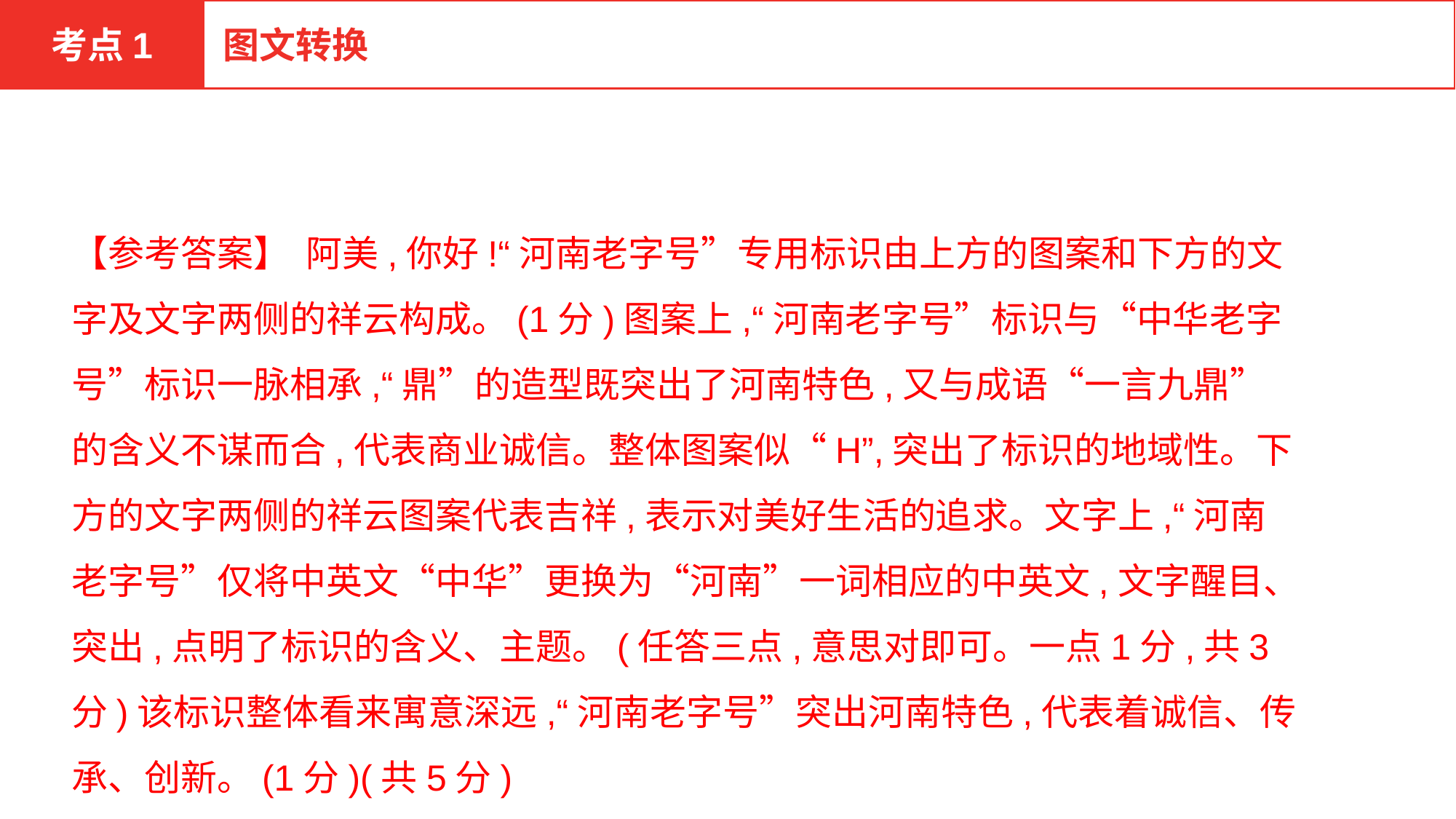

考点1
图文转换
【参考答案】  阿美,你好!“河南老字号”专用标识由上方的图案和下方的文字及文字两侧的祥云构成。(1分)图案上,“河南老字号”标识与“中华老字号”标识一脉相承,“鼎”的造型既突出了河南特色,又与成语“一言九鼎”的含义不谋而合,代表商业诚信。整体图案似“H”,突出了标识的地域性。下方的文字两侧的祥云图案代表吉祥,表示对美好生活的追求。文字上,“河南老字号”仅将中英文“中华”更换为“河南”一词相应的中英文,文字醒目、突出,点明了标识的含义、主题。(任答三点,意思对即可。一点1分,共3分)该标识整体看来寓意深远,“河南老字号”突出河南特色,代表着诚信、传承、创新。(1分)(共5分)